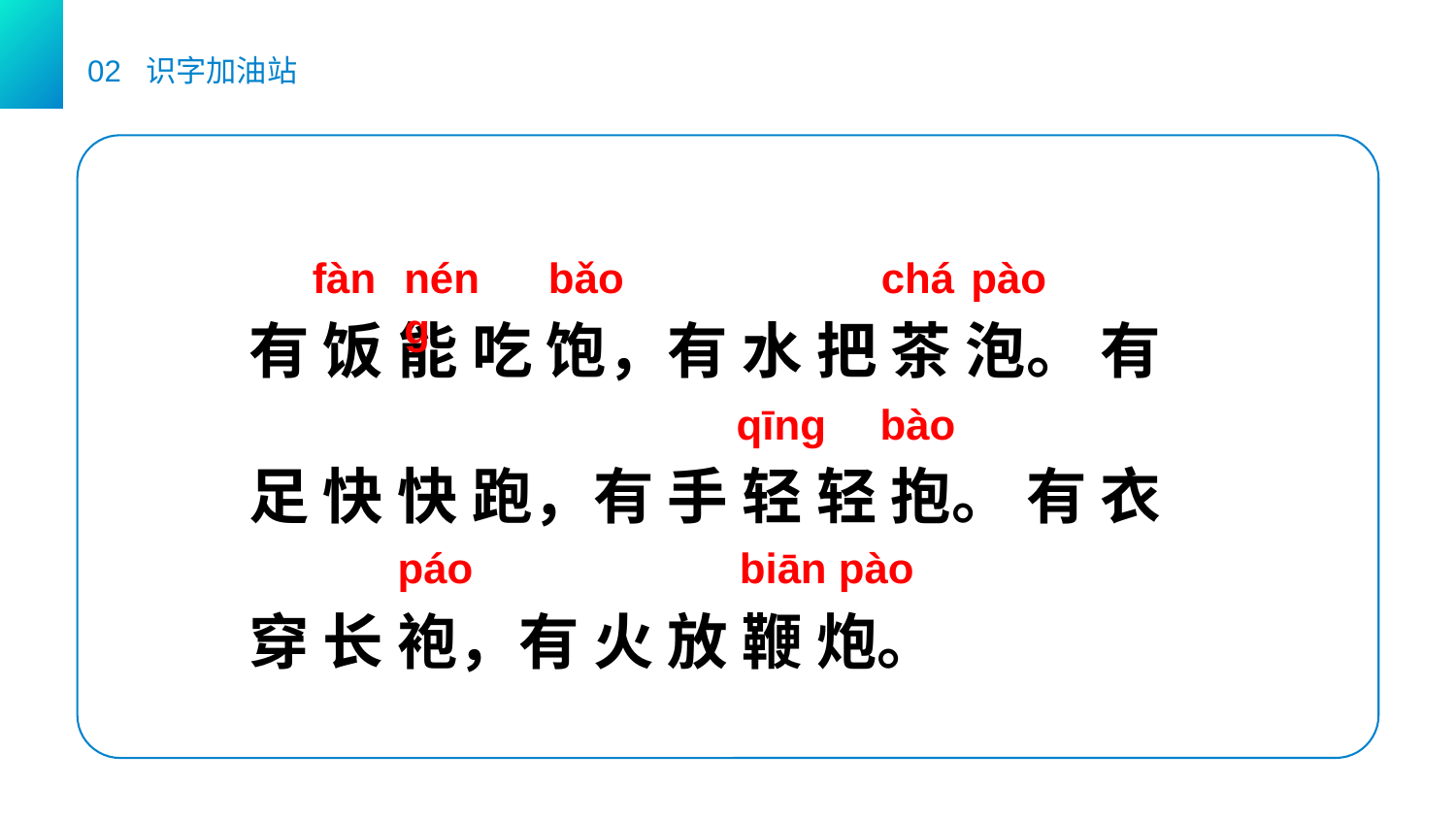

02  识字加油站

有 饭 能 吃 饱，有 水 把 茶 泡。 有 足 快 快 跑，有 手 轻 轻 抱。 有 衣 穿 长 袍，有 火 放 鞭 炮。
fàn
nénɡ
bǎo
chá
pào
qīnɡ
bào
 páo
biān pào